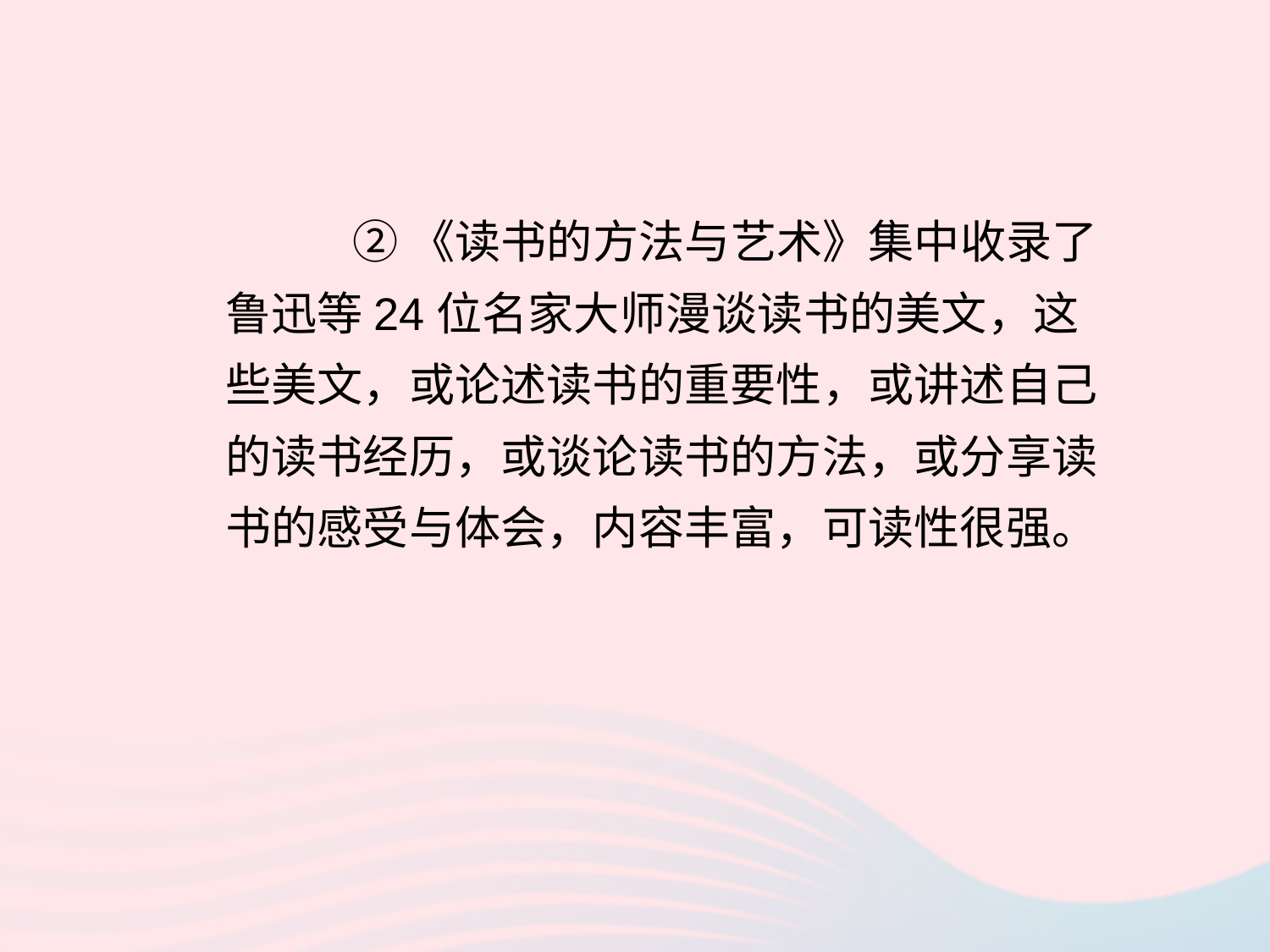

②《读书的方法与艺术》集中收录了鲁迅等24位名家大师漫谈读书的美文，这些美文，或论述读书的重要性，或讲述自己的读书经历，或谈论读书的方法，或分享读书的感受与体会，内容丰富，可读性很强。